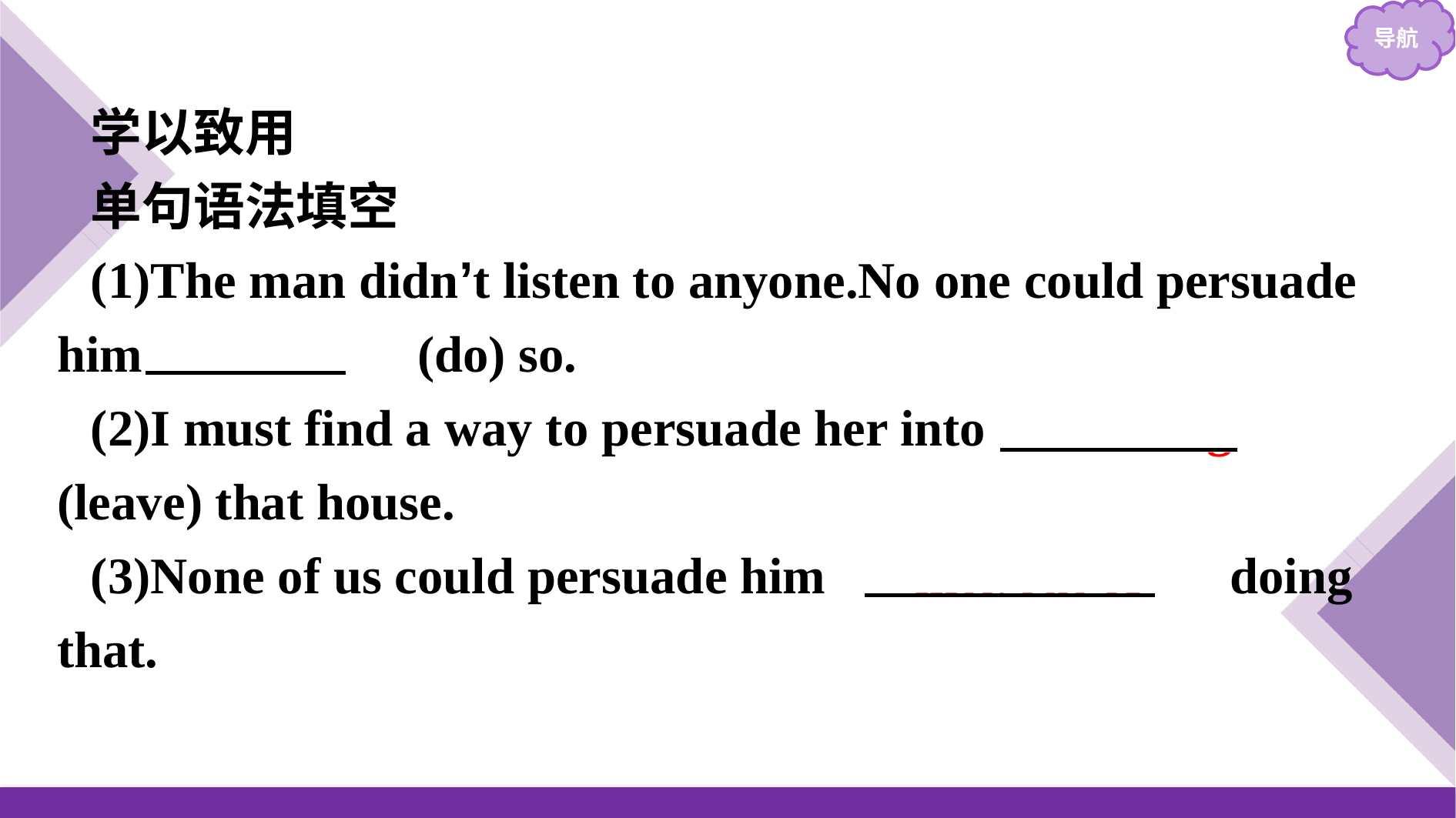

学以致用
单句语法填空
(1)The man didn’t listen to anyone.No one could persuade him 　to do　(do) so.
(2)I must find a way to persuade her into 　leaving　(leave) that house.
(3)None of us could persuade him 　into/out of　 doing that.